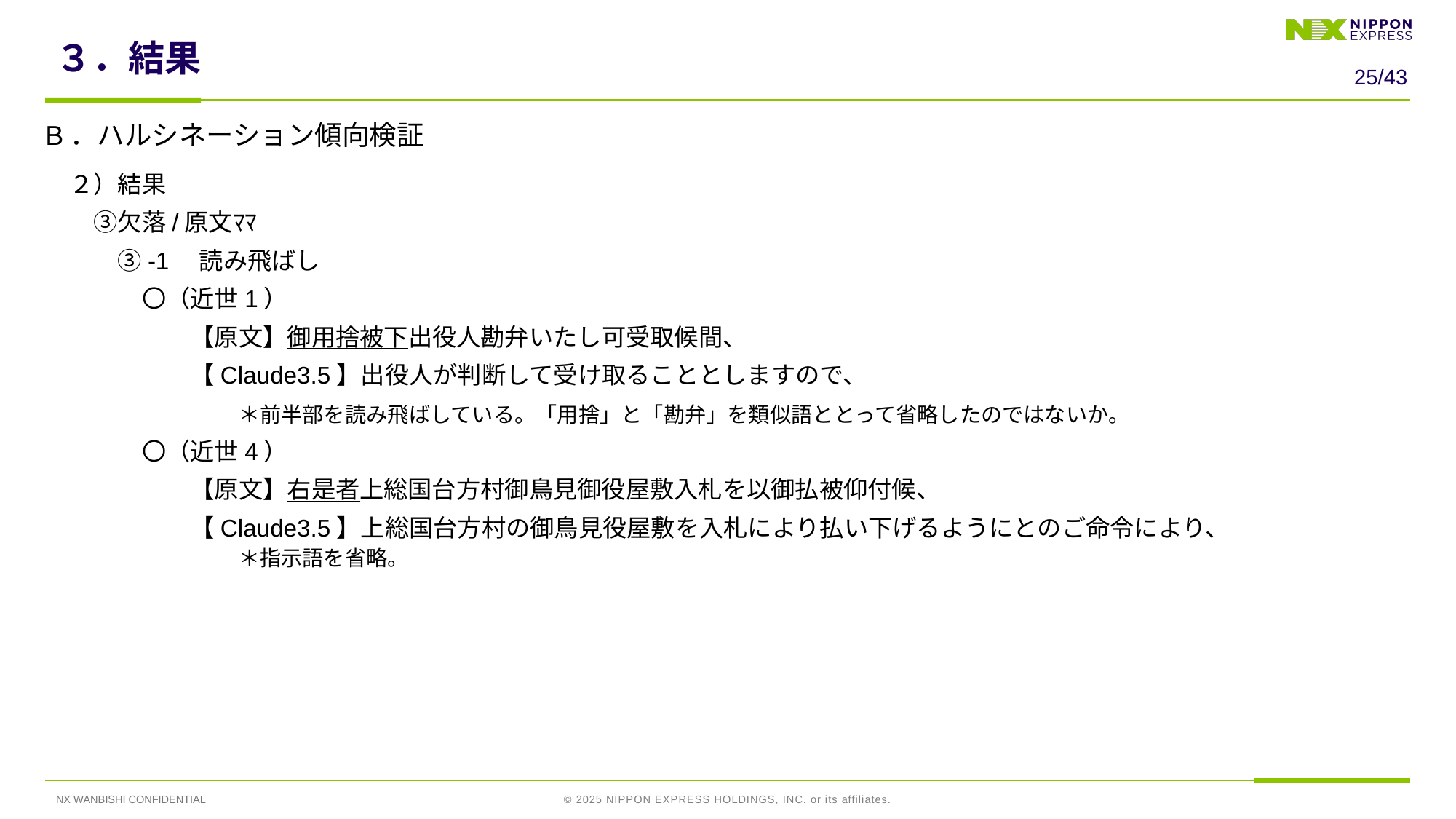

# ３．結果
25/43
B．ハルシネーション傾向検証
　２）結果
　　③欠落/原文ﾏﾏ
　　　③-1　読み飛ばし
　　　　〇（近世1）
　　　　　　【原文】御用捨被下出役人勘弁いたし可受取候間、
　　　　　　【Claude3.5】出役人が判断して受け取ることとしますので、
　　　　　　　　＊前半部を読み飛ばしている。「用捨」と「勘弁」を類似語ととって省略したのではないか。
　　　　〇（近世4）
　　　　　　【原文】右是者上総国台方村御鳥見御役屋敷入札を以御払被仰付候、
　　　　　　【Claude3.5】上総国台方村の御鳥見役屋敷を入札により払い下げるようにとのご命令により、
　　　　　　　　＊指示語を省略。
NX WANBISHI CONFIDENTIAL